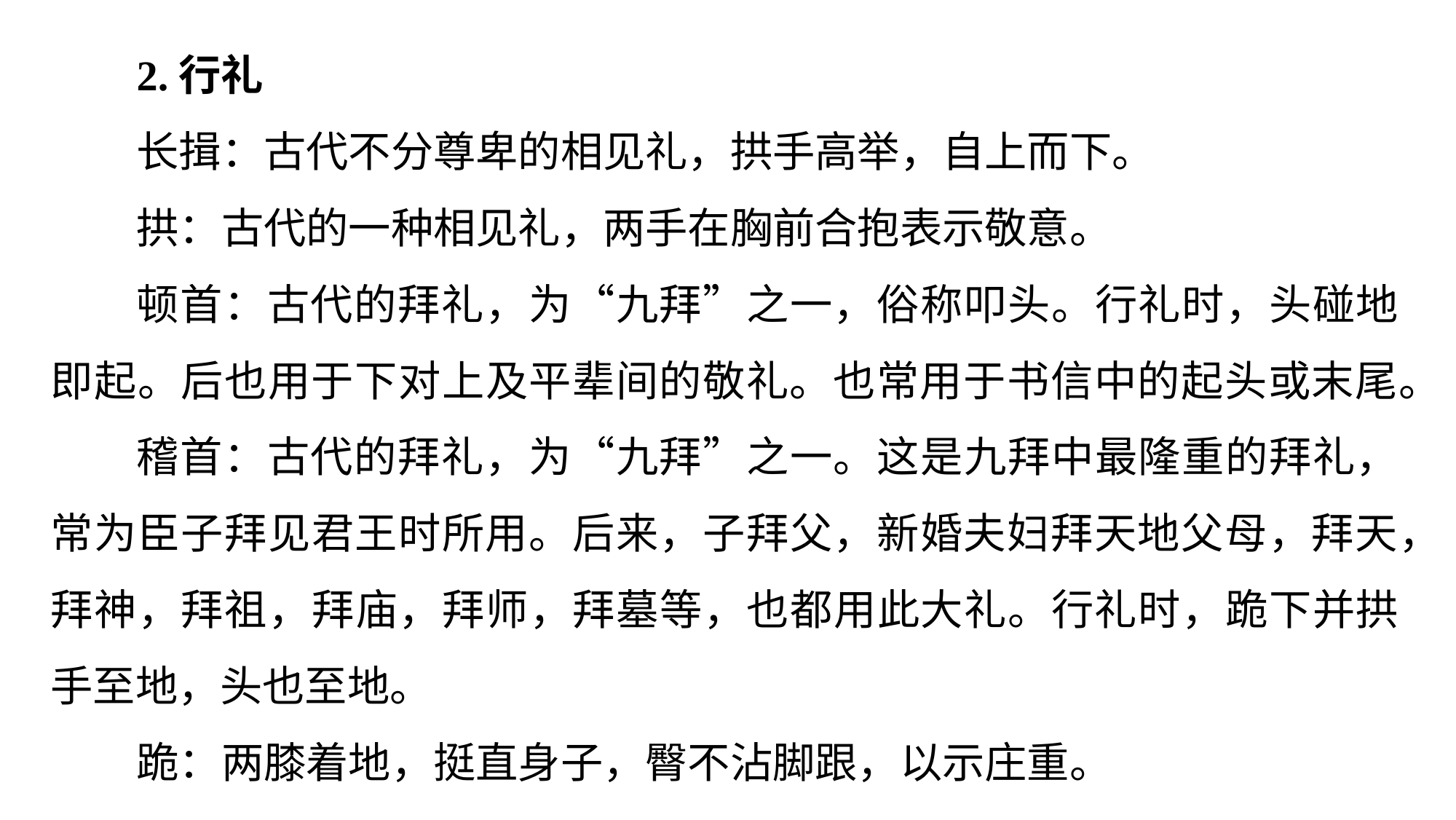

2.行礼
长揖：古代不分尊卑的相见礼，拱手高举，自上而下。
拱：古代的一种相见礼，两手在胸前合抱表示敬意。
顿首：古代的拜礼，为“九拜”之一，俗称叩头。行礼时，头碰地即起。后也用于下对上及平辈间的敬礼。也常用于书信中的起头或末尾。
稽首：古代的拜礼，为“九拜”之一。这是九拜中最隆重的拜礼，常为臣子拜见君王时所用。后来，子拜父，新婚夫妇拜天地父母，拜天，拜神，拜祖，拜庙，拜师，拜墓等，也都用此大礼。行礼时，跪下并拱手至地，头也至地。
跪：两膝着地，挺直身子，臀不沾脚跟，以示庄重。